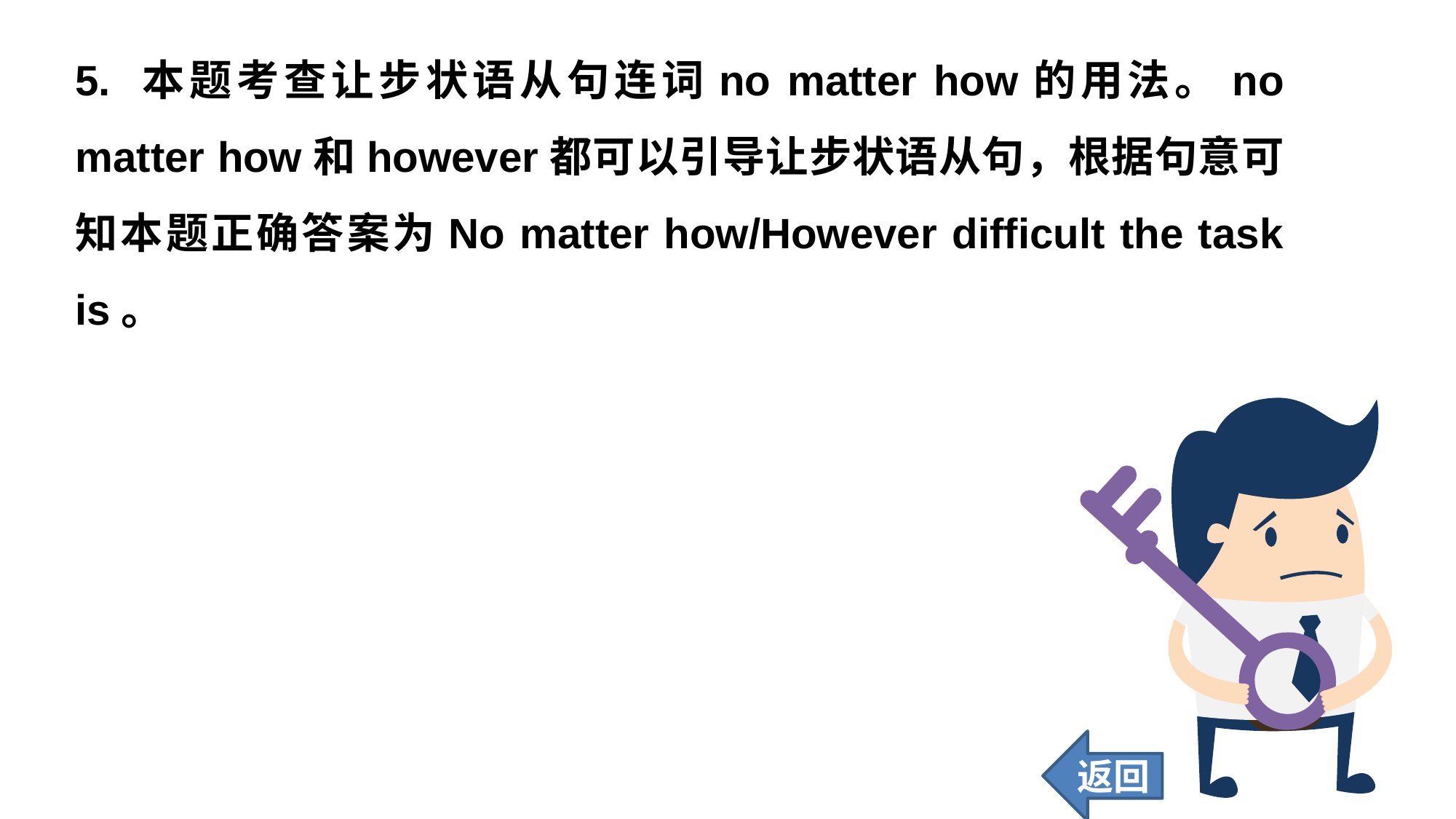

5. 本题考查让步状语从句连词no matter how的用法。no matter how和however都可以引导让步状语从句，根据句意可知本题正确答案为No matter how/However difficult the task is。

返回
72